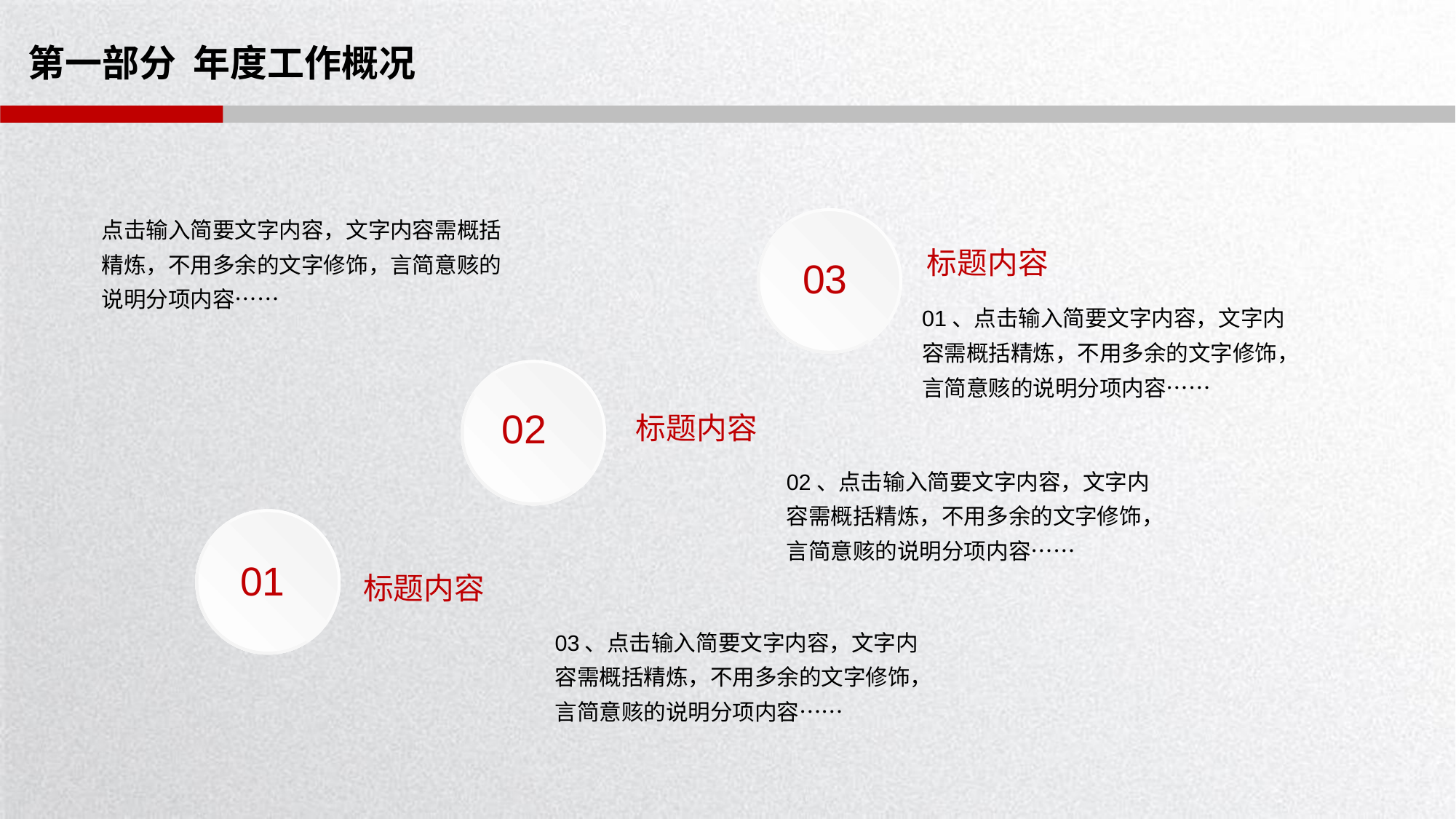

# 第一部分  年度工作概况
点击输入简要文字内容，文字内容需概括精炼，不用多余的文字修饰，言简意赅的说明分项内容……

03
标题内容
01、点击输入简要文字内容，文字内容需概括精炼，不用多余的文字修饰，言简意赅的说明分项内容……

02
标题内容
02、点击输入简要文字内容，文字内容需概括精炼，不用多余的文字修饰，言简意赅的说明分项内容……

01
标题内容
03、点击输入简要文字内容，文字内容需概括精炼，不用多余的文字修饰，言简意赅的说明分项内容……